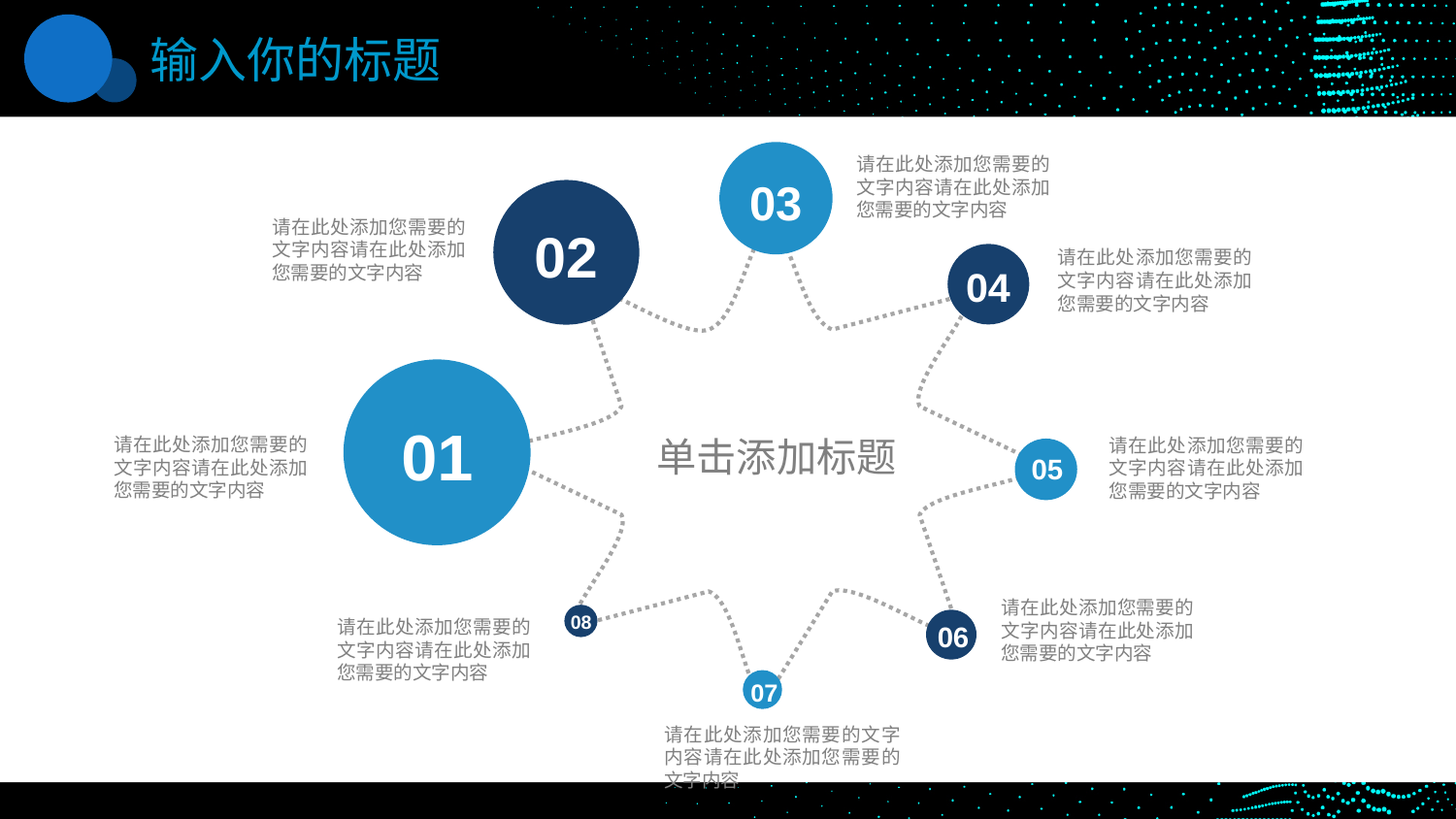

输入你的标题

03
请在此处添加您需要的文字内容请在此处添加您需要的文字内容

02
请在此处添加您需要的文字内容请在此处添加您需要的文字内容

请在此处添加您需要的文字内容请在此处添加您需要的文字内容

04

01
请在此处添加您需要的文字内容请在此处添加您需要的文字内容
请在此处添加您需要的文字内容请在此处添加您需要的文字内容
单击添加标题

05
请在此处添加您需要的文字内容请在此处添加您需要的文字内容

08
请在此处添加您需要的文字内容请在此处添加您需要的文字内容

06

07
请在此处添加您需要的文字内容请在此处添加您需要的文字内容